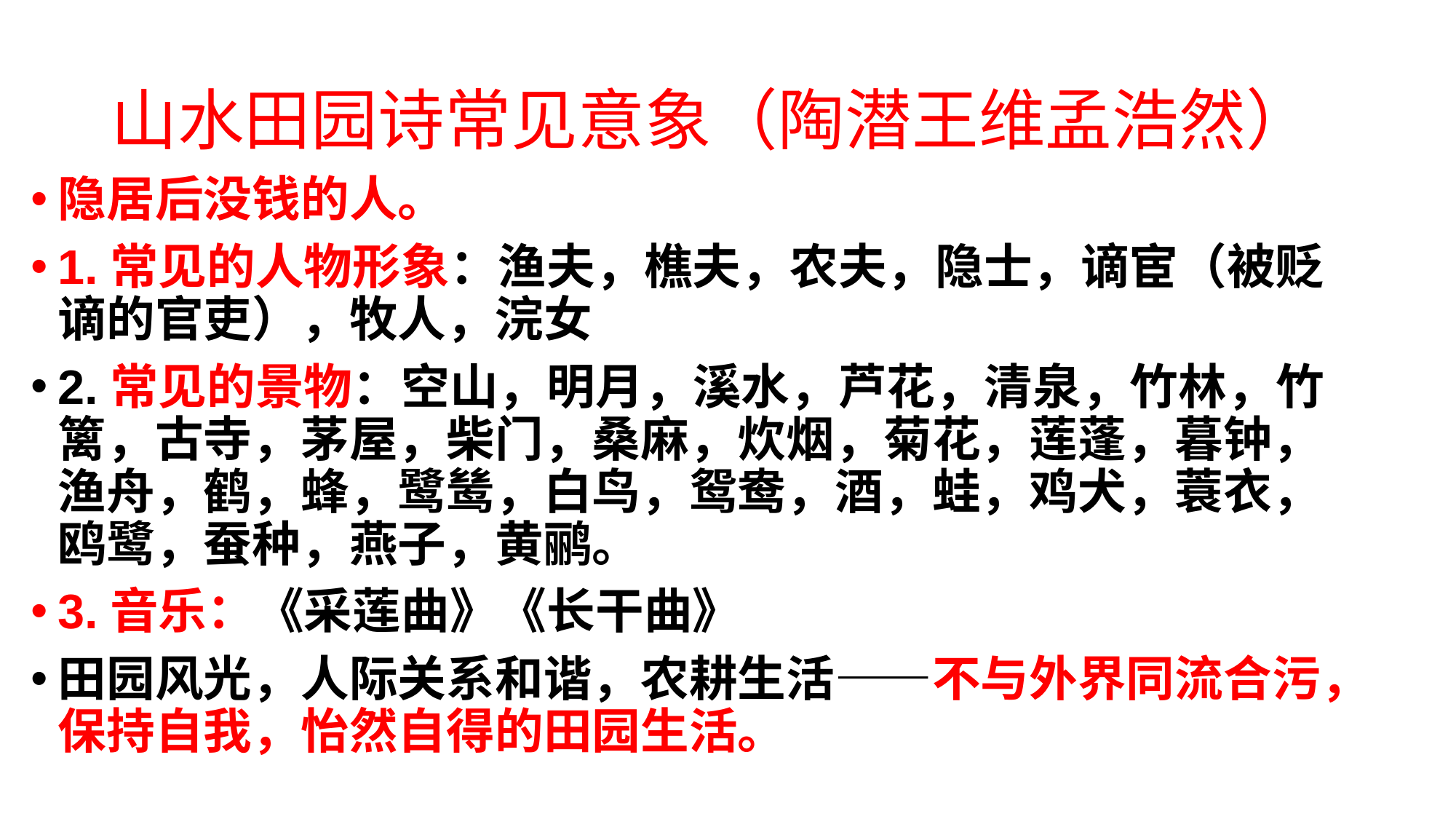

# 山水田园诗常见意象（陶潜王维孟浩然）
隐居后没钱的人。
1.常见的人物形象：渔夫，樵夫，农夫，隐士，谪宦（被贬谪的官吏），牧人，浣女
2.常见的景物：空山，明月，溪水，芦花，清泉，竹林，竹篱，古寺，茅屋，柴门，桑麻，炊烟，菊花，莲蓬，暮钟，渔舟，鹤，蜂，鹭鸶，白鸟，鸳鸯，酒，蛙，鸡犬，蓑衣，鸥鹭，蚕种，燕子，黄鹂。
3.音乐：《采莲曲》《长干曲》
田园风光，人际关系和谐，农耕生活——不与外界同流合污，保持自我，怡然自得的田园生活。